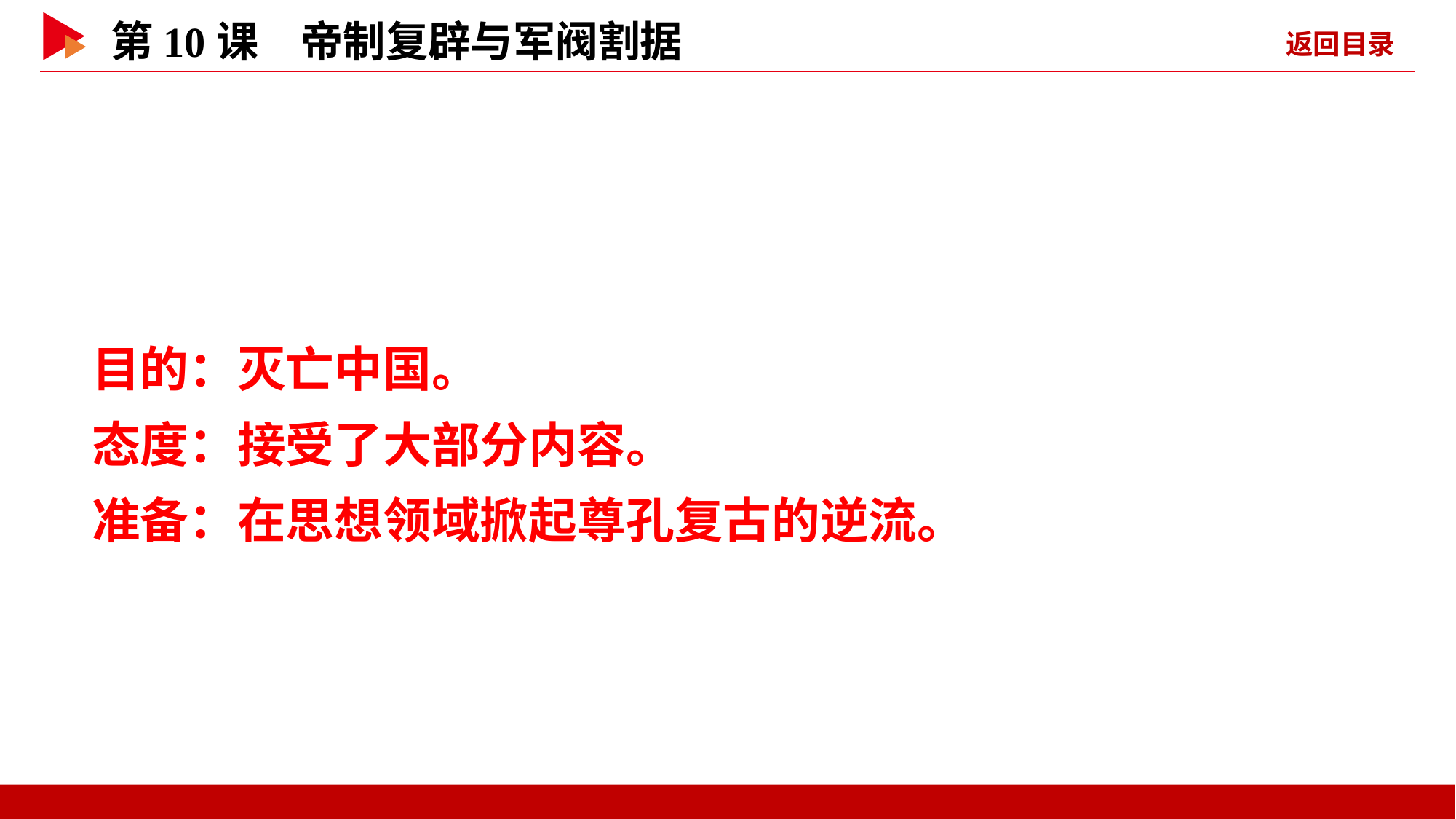

目的：灭亡中国。
态度：接受了大部分内容。
准备：在思想领域掀起尊孔复古的逆流。